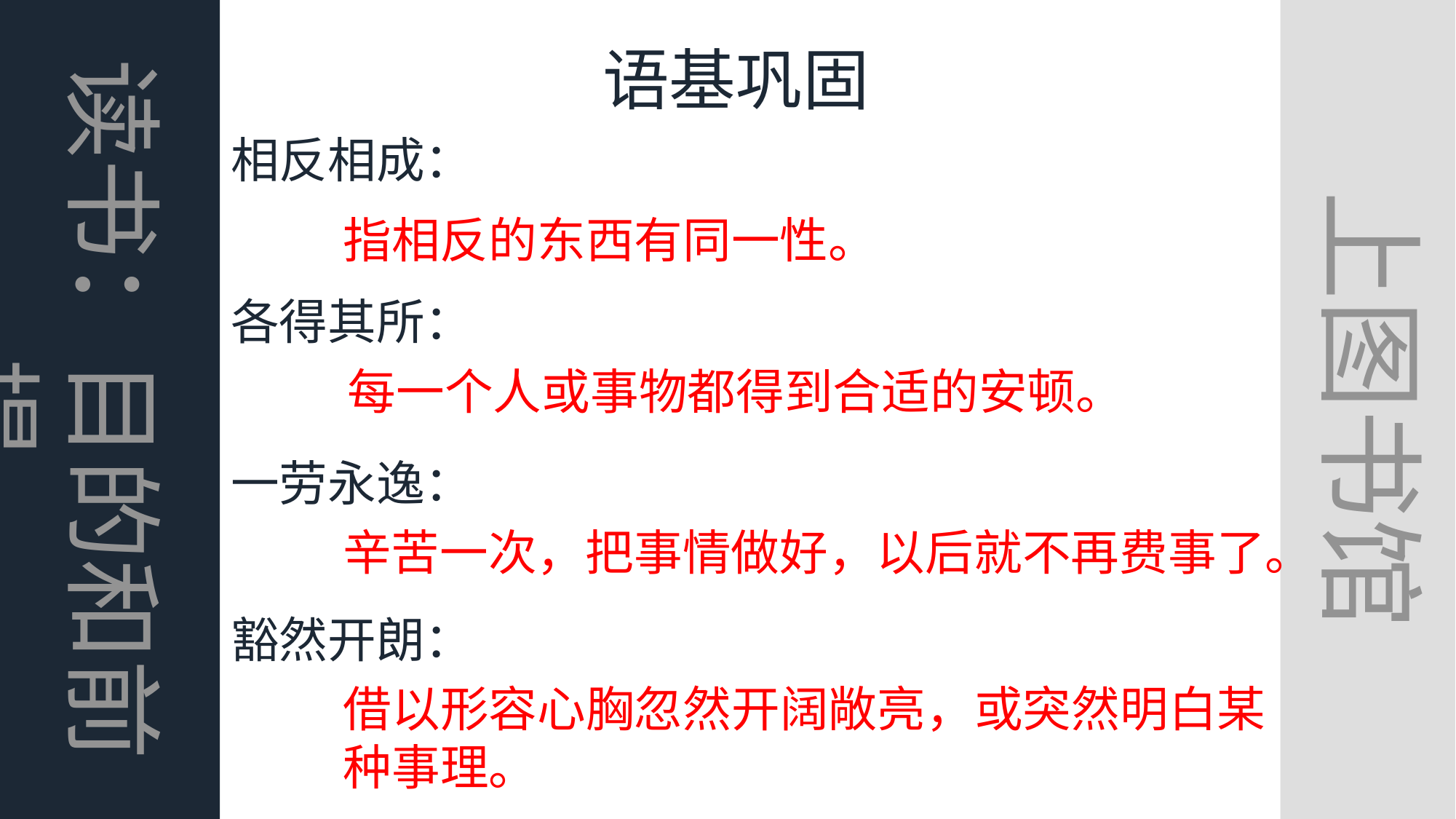

上图书馆
读书：目的和前提
语基巩固
相反相成：
指相反的东西有同一性。
各得其所：
每一个人或事物都得到合适的安顿。
一劳永逸：
辛苦一次，把事情做好，以后就不再费事了。
豁然开朗：
借以形容心胸忽然开阔敞亮，或突然明白某种事理。